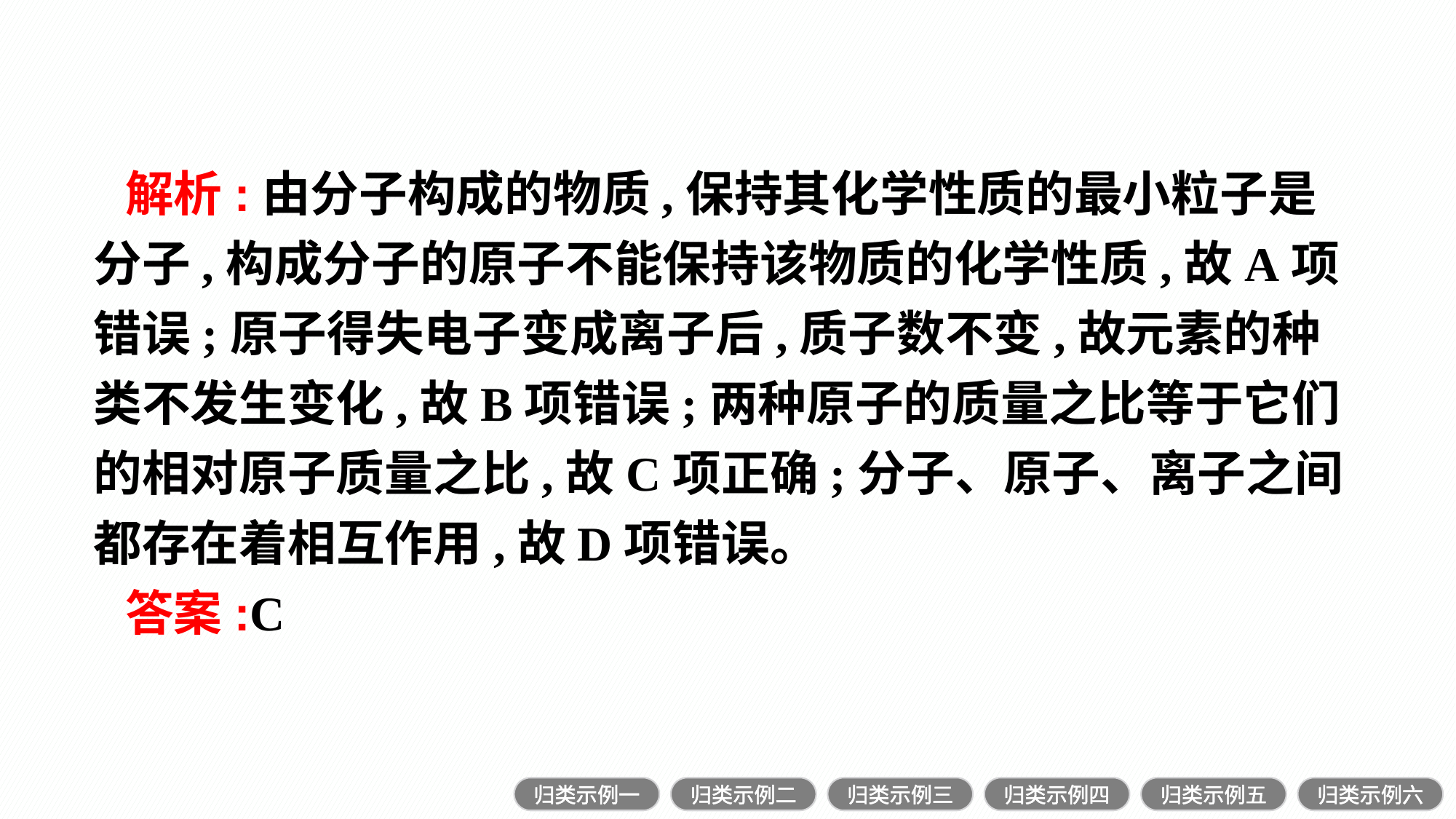

解析:由分子构成的物质,保持其化学性质的最小粒子是分子,构成分子的原子不能保持该物质的化学性质,故A项错误;原子得失电子变成离子后,质子数不变,故元素的种类不发生变化,故B项错误;两种原子的质量之比等于它们的相对原子质量之比,故C项正确;分子、原子、离子之间都存在着相互作用,故D项错误。
答案:C